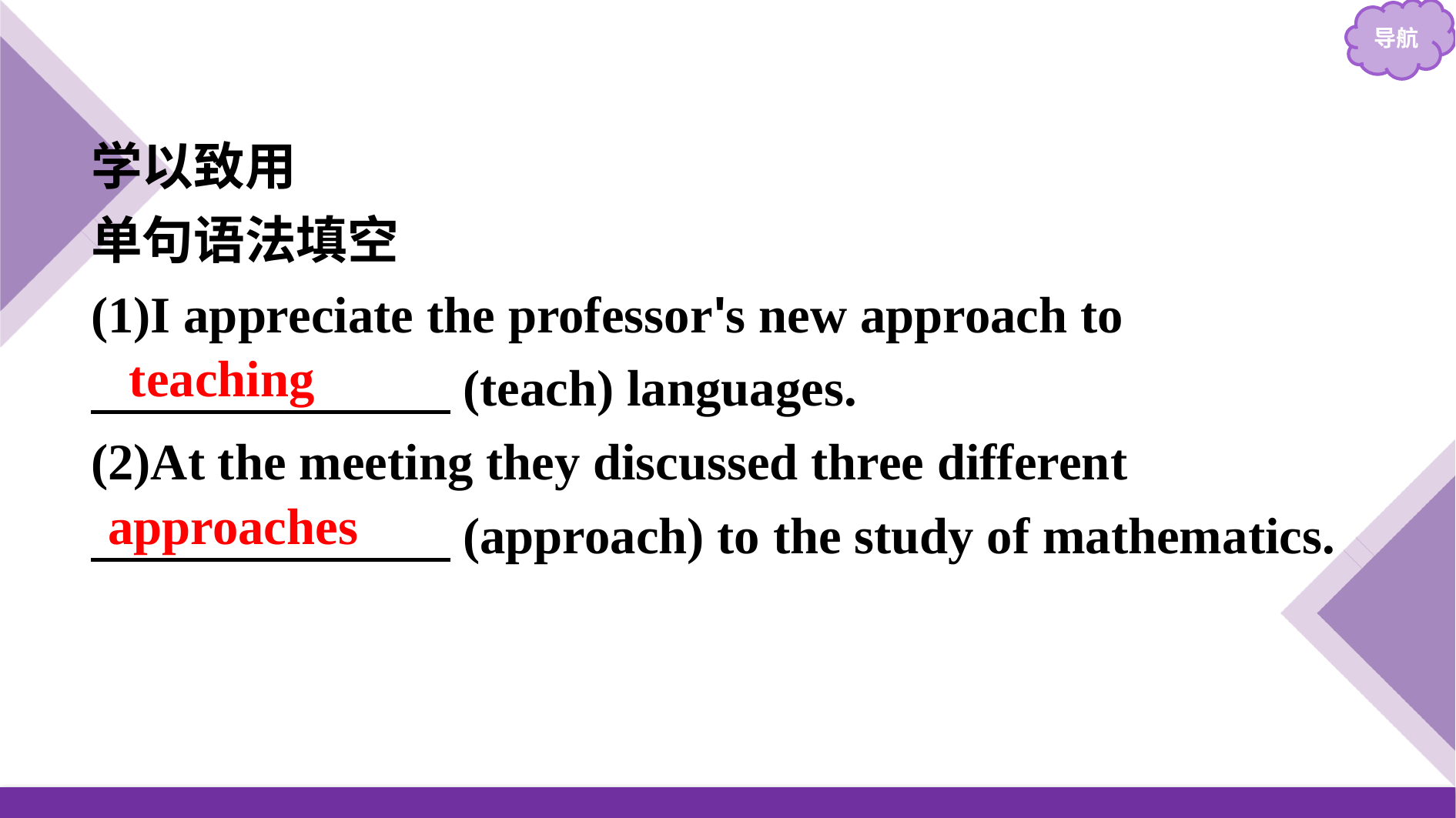

学以致用
单句语法填空
(1)I appreciate the professor's new approach to
　　　　　　　(teach) languages.
(2)At the meeting they discussed three different
　　　　　　　(approach) to the study of mathematics.
teaching
approaches